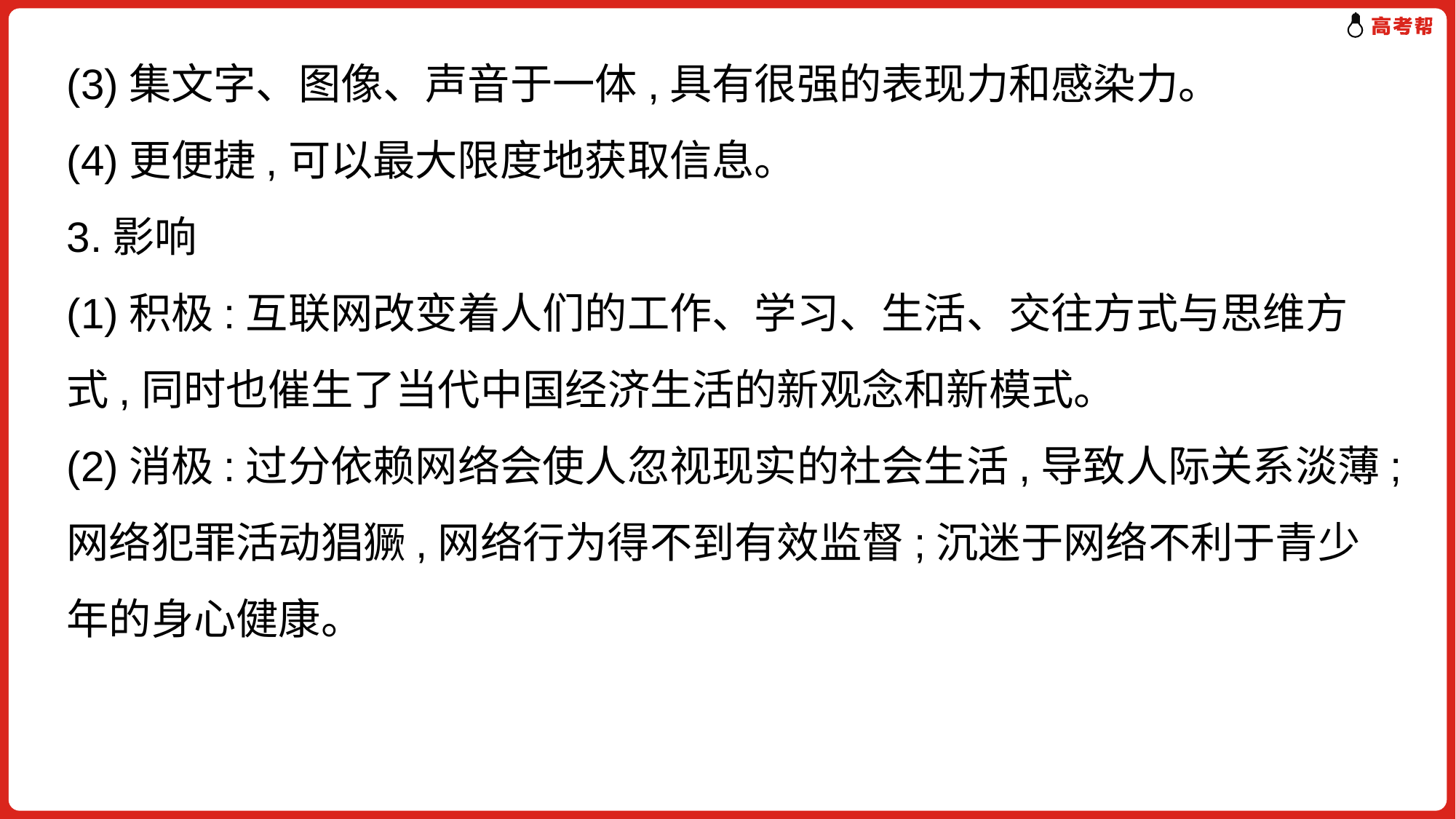

(3)集文字、图像、声音于一体,具有很强的表现力和感染力。
(4)更便捷,可以最大限度地获取信息。
3.影响
(1)积极:互联网改变着人们的工作、学习、生活、交往方式与思维方式,同时也催生了当代中国经济生活的新观念和新模式。
(2)消极:过分依赖网络会使人忽视现实的社会生活,导致人际关系淡薄;网络犯罪活动猖獗,网络行为得不到有效监督;沉迷于网络不利于青少年的身心健康。